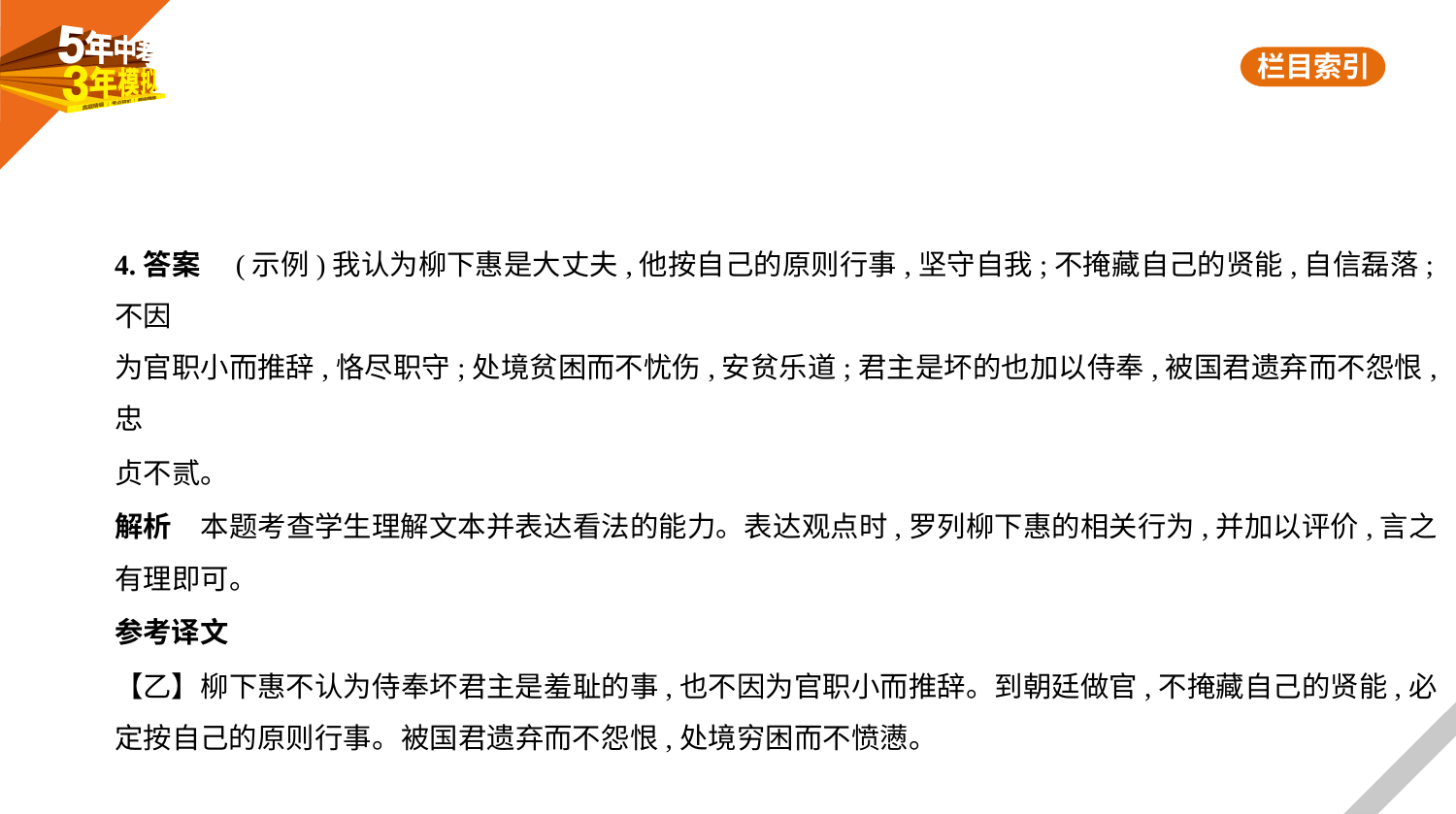

4.答案　(示例)我认为柳下惠是大丈夫,他按自己的原则行事,坚守自我;不掩藏自己的贤能,自信磊落;不因
为官职小而推辞,恪尽职守;处境贫困而不忧伤,安贫乐道;君主是坏的也加以侍奉,被国君遗弃而不怨恨,忠
贞不贰。
解析　本题考查学生理解文本并表达看法的能力。表达观点时,罗列柳下惠的相关行为,并加以评价,言之
有理即可。
参考译文
【乙】柳下惠不认为侍奉坏君主是羞耻的事,也不因为官职小而推辞。到朝廷做官,不掩藏自己的贤能,必
定按自己的原则行事。被国君遗弃而不怨恨,处境穷困而不愤懑。